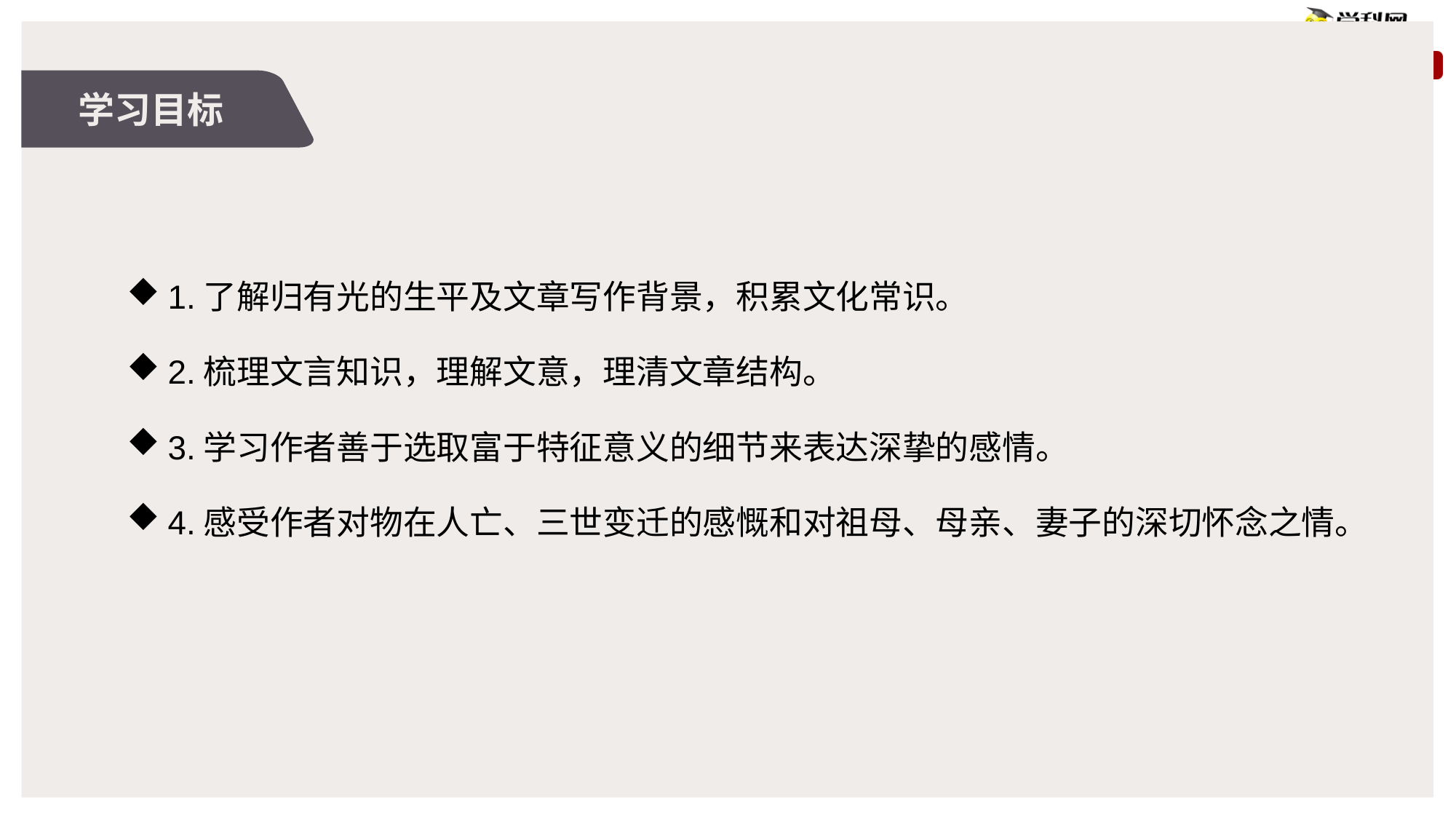

学习目标

1.了解归有光的生平及文章写作背景，积累文化常识。
2.梳理文言知识，理解文意，理清文章结构。
3.学习作者善于选取富于特征意义的细节来表达深挚的感情。
4.感受作者对物在人亡、三世变迁的感慨和对祖母、母亲、妻子的深切怀念之情。